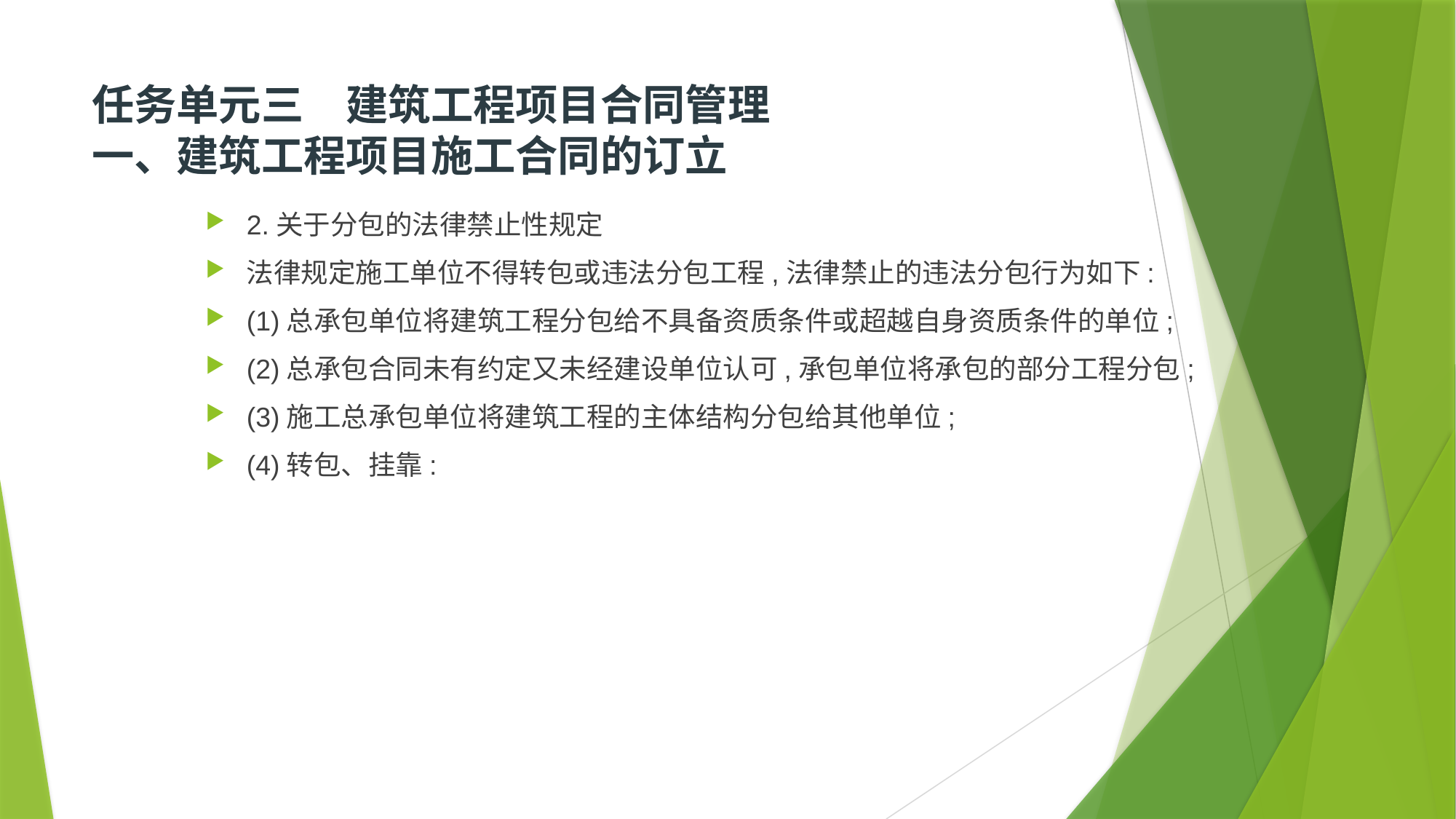

# 任务单元三　建筑工程项目合同管理  一、建筑工程项目施工合同的订立
2.关于分包的法律禁止性规定
法律规定施工单位不得转包或违法分包工程,法律禁止的违法分包行为如下:
(1)总承包单位将建筑工程分包给不具备资质条件或超越自身资质条件的单位;
(2)总承包合同未有约定又未经建设单位认可,承包单位将承包的部分工程分包;
(3)施工总承包单位将建筑工程的主体结构分包给其他单位;
(4)转包、挂靠: